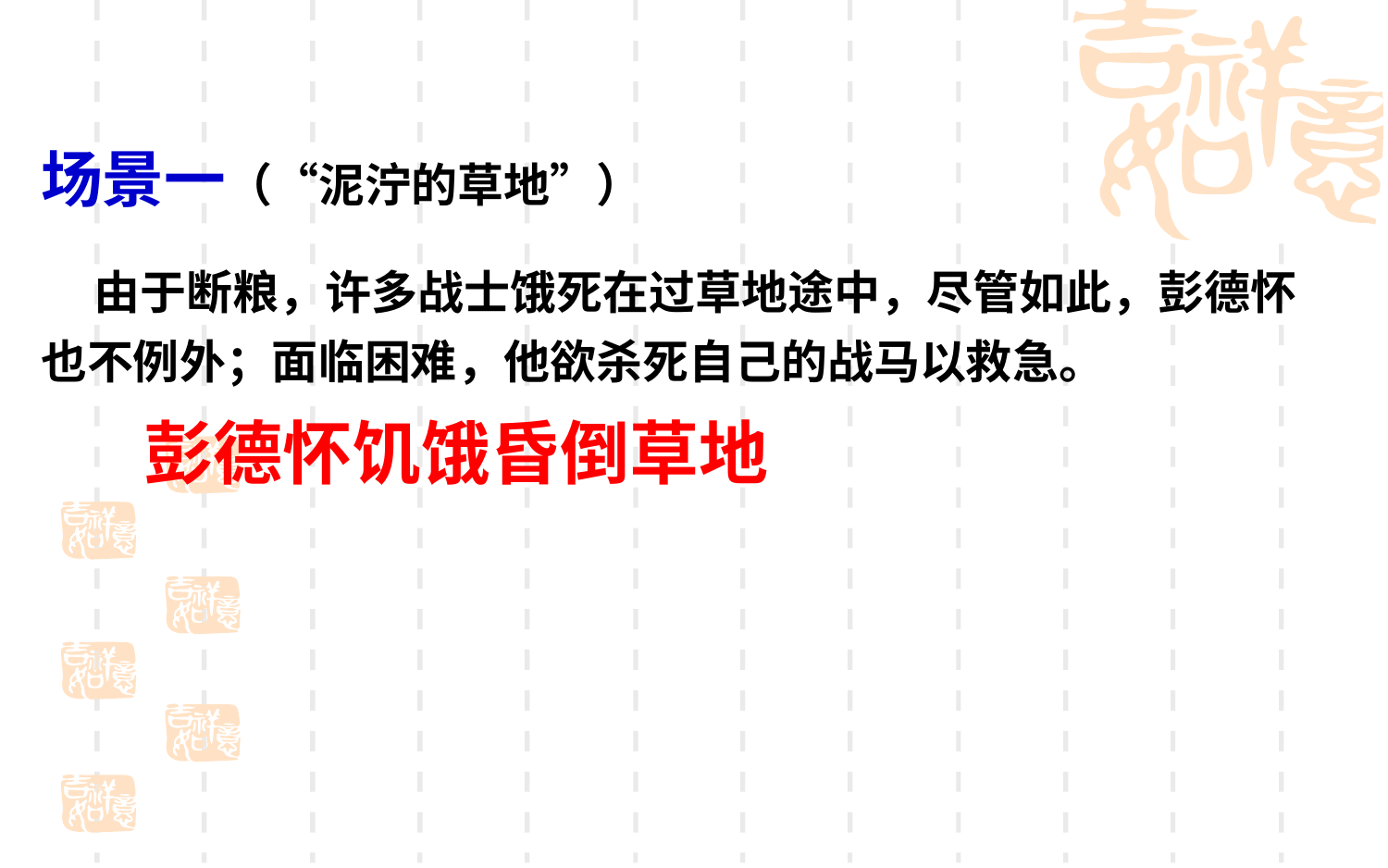

场景一（“泥泞的草地”）
    由于断粮，许多战士饿死在过草地途中，尽管如此，彭德怀也不例外；面临困难，他欲杀死自己的战马以救急。
            彭德怀饥饿昏倒草地